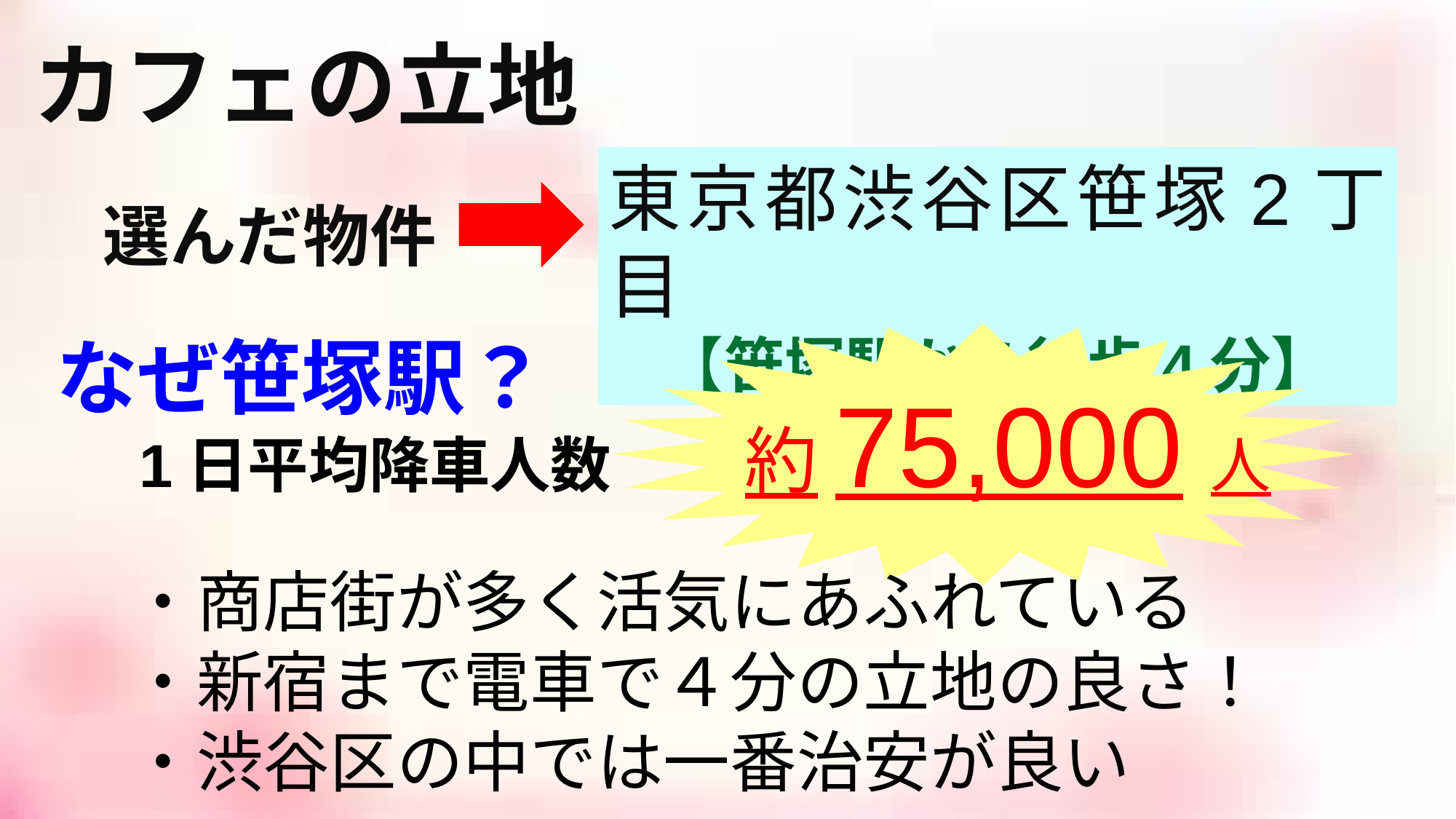

# カフェの立地
東京都渋谷区笹塚2丁目
【笹塚駅から徒歩4分】

選んだ物件

なぜ笹塚駅？
1日平均降車人数　　約75,000人

・商店街が多く活気にあふれている
・新宿まで電車で４分の立地の良さ！
・渋谷区の中では一番治安が良い